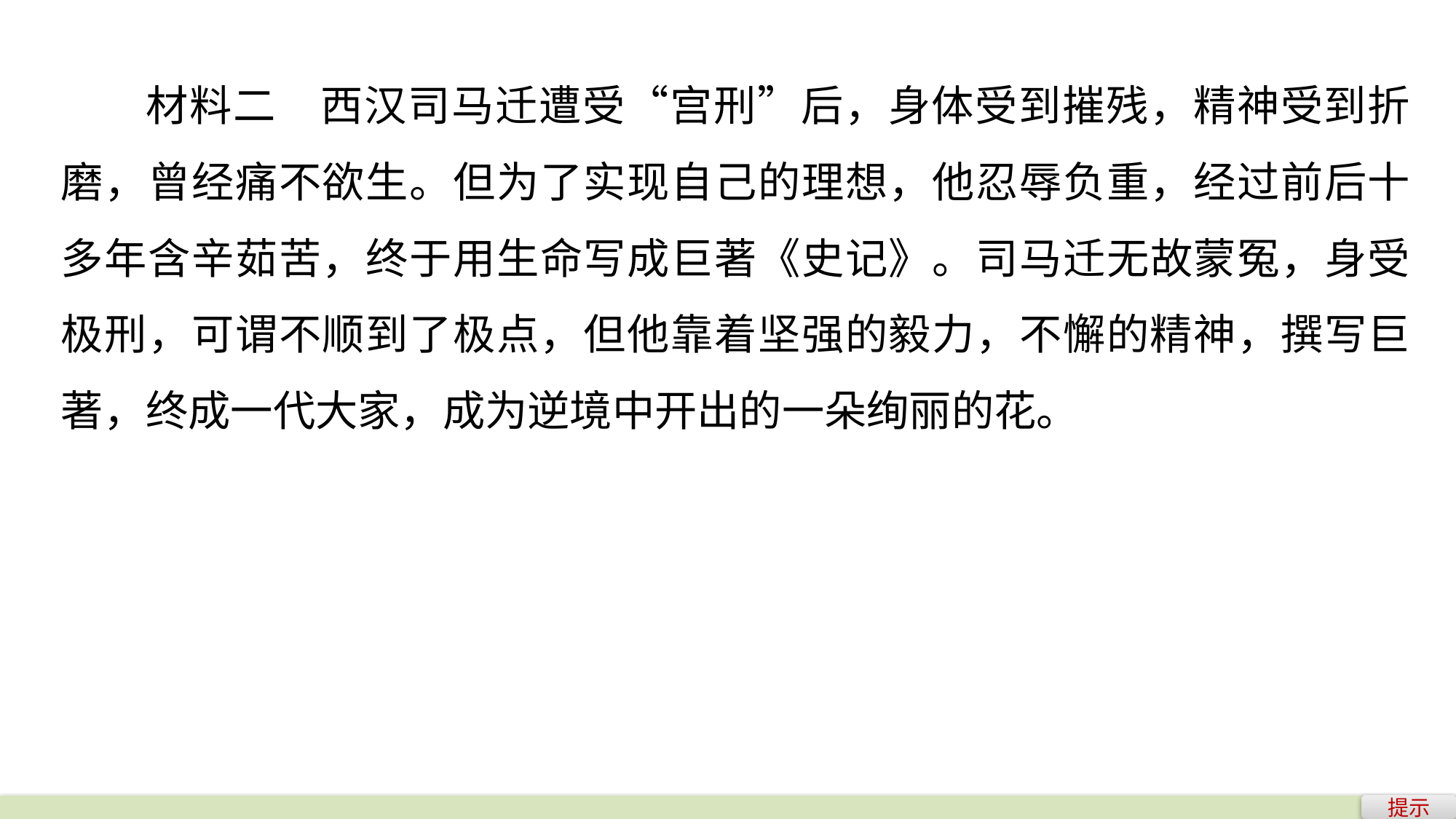

材料二　西汉司马迁遭受“宫刑”后，身体受到摧残，精神受到折磨，曾经痛不欲生。但为了实现自己的理想，他忍辱负重，经过前后十多年含辛茹苦，终于用生命写成巨著《史记》。司马迁无故蒙冤，身受极刑，可谓不顺到了极点，但他靠着坚强的毅力，不懈的精神，撰写巨著，终成一代大家，成为逆境中开出的一朵绚丽的花。
提示